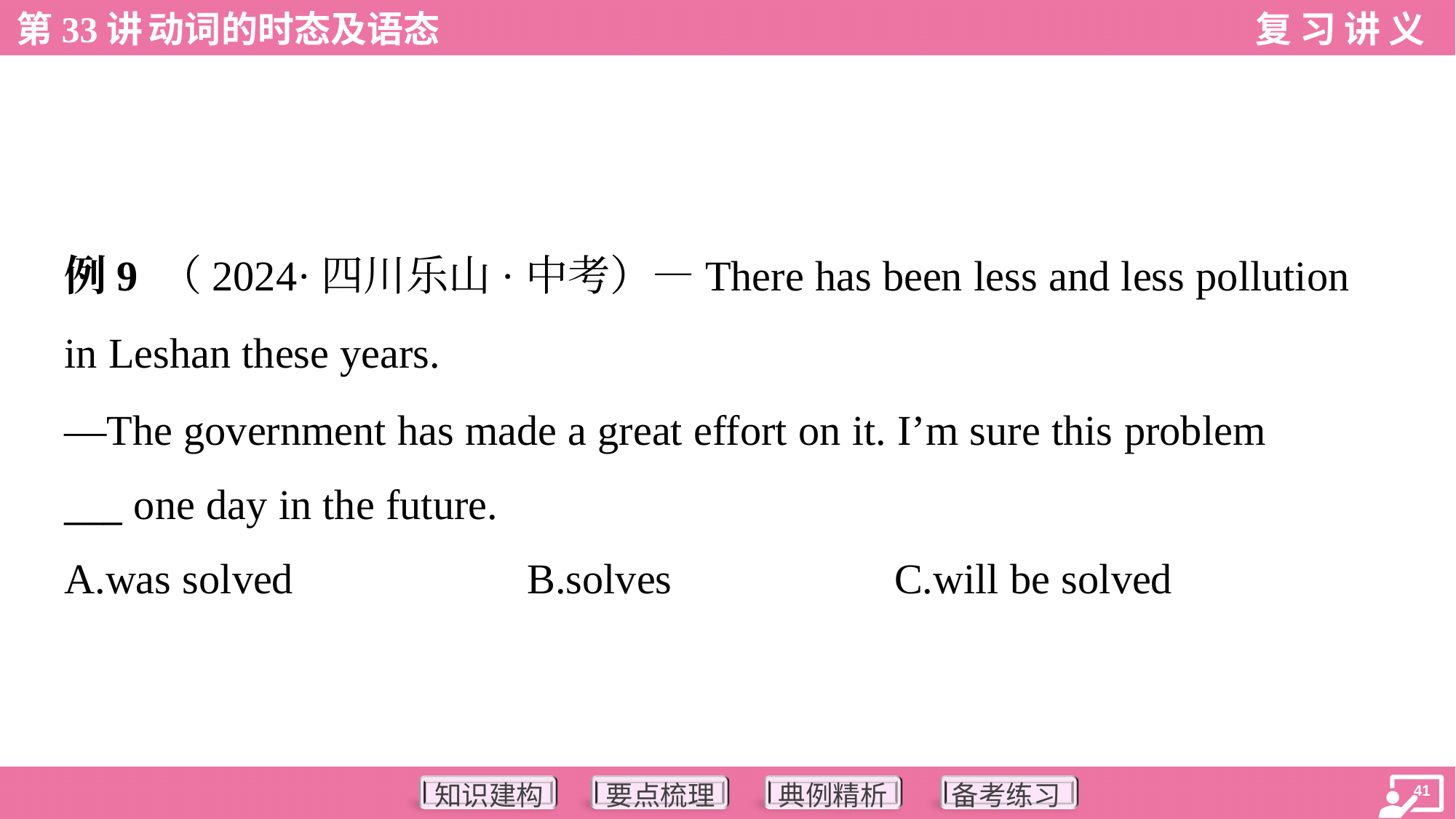

例9 （2024·四川乐山·中考）—There has been less and less pollution
in Leshan these years.
—The government has made a great effort on it. I’m sure this problem
___ one day in the future.
A.was solved	B.solves	C.will be solved